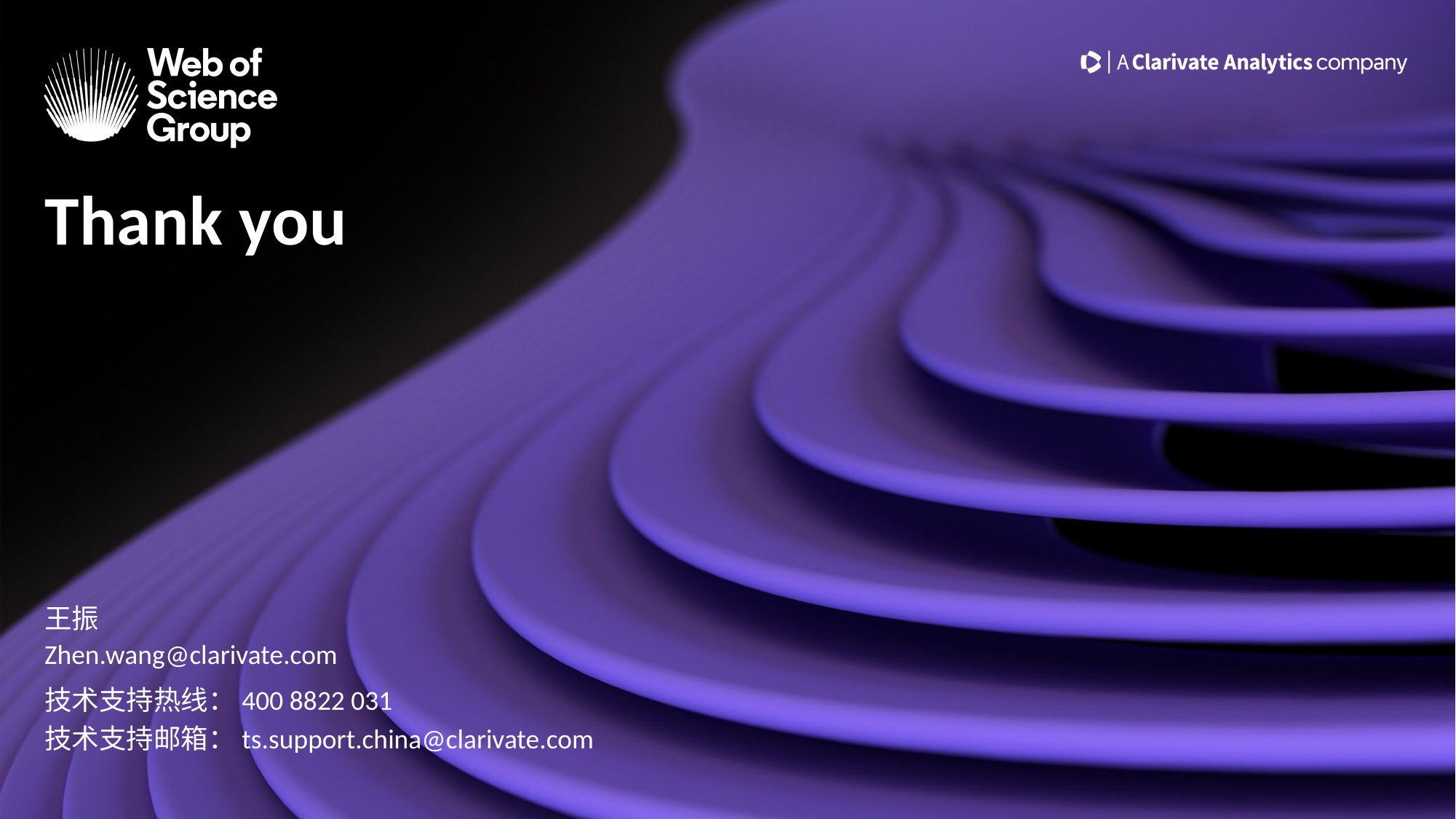

Thank you
王振
Zhen.wang@clarivate.com
技术支持热线：400 8822 031
技术支持邮箱：ts.support.china@clarivate.com